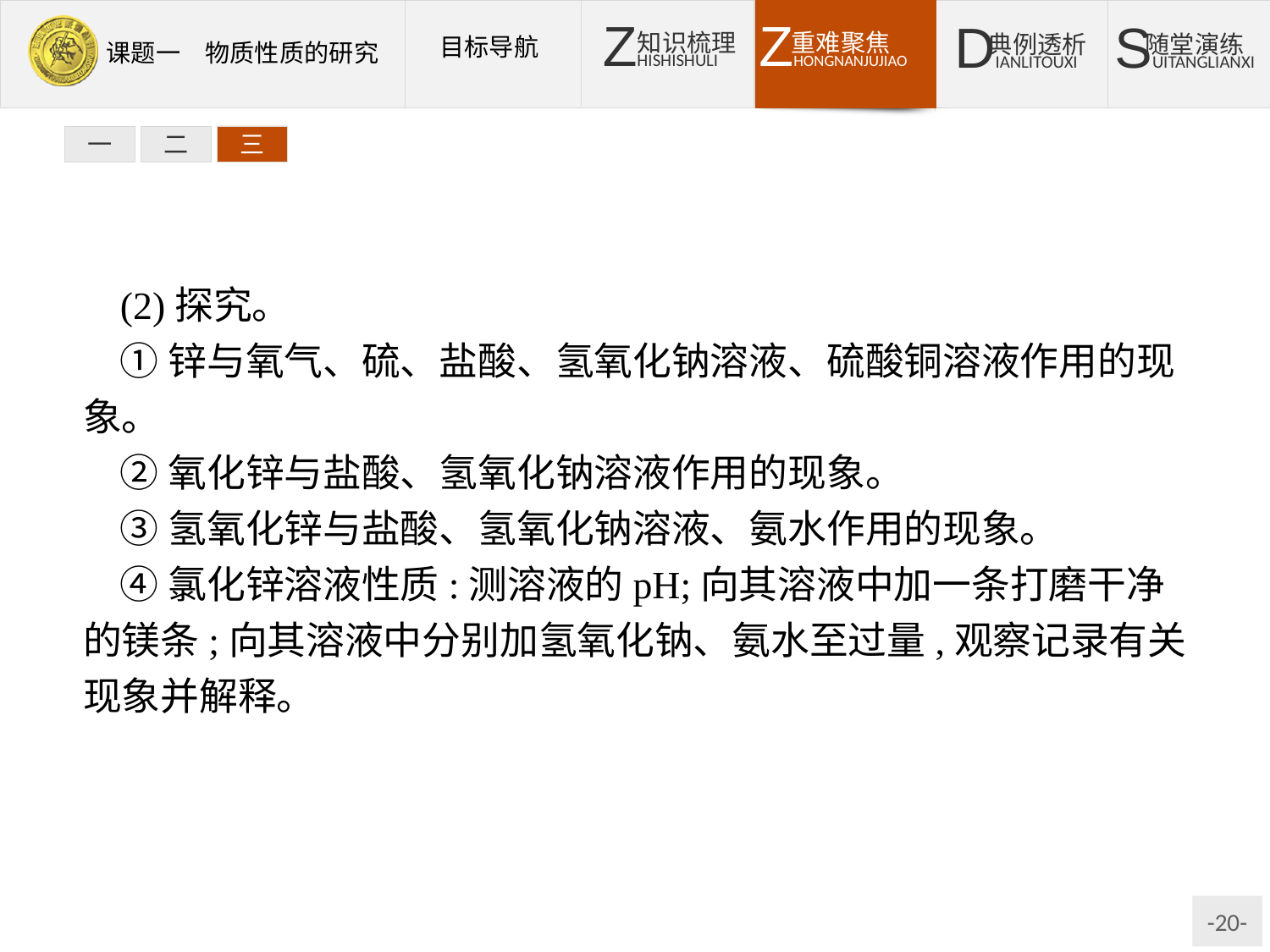

一
二
三
(2)探究。
①锌与氧气、硫、盐酸、氢氧化钠溶液、硫酸铜溶液作用的现象。
②氧化锌与盐酸、氢氧化钠溶液作用的现象。
③氢氧化锌与盐酸、氢氧化钠溶液、氨水作用的现象。
④氯化锌溶液性质:测溶液的pH;向其溶液中加一条打磨干净的镁条;向其溶液中分别加氢氧化钠、氨水至过量,观察记录有关现象并解释。